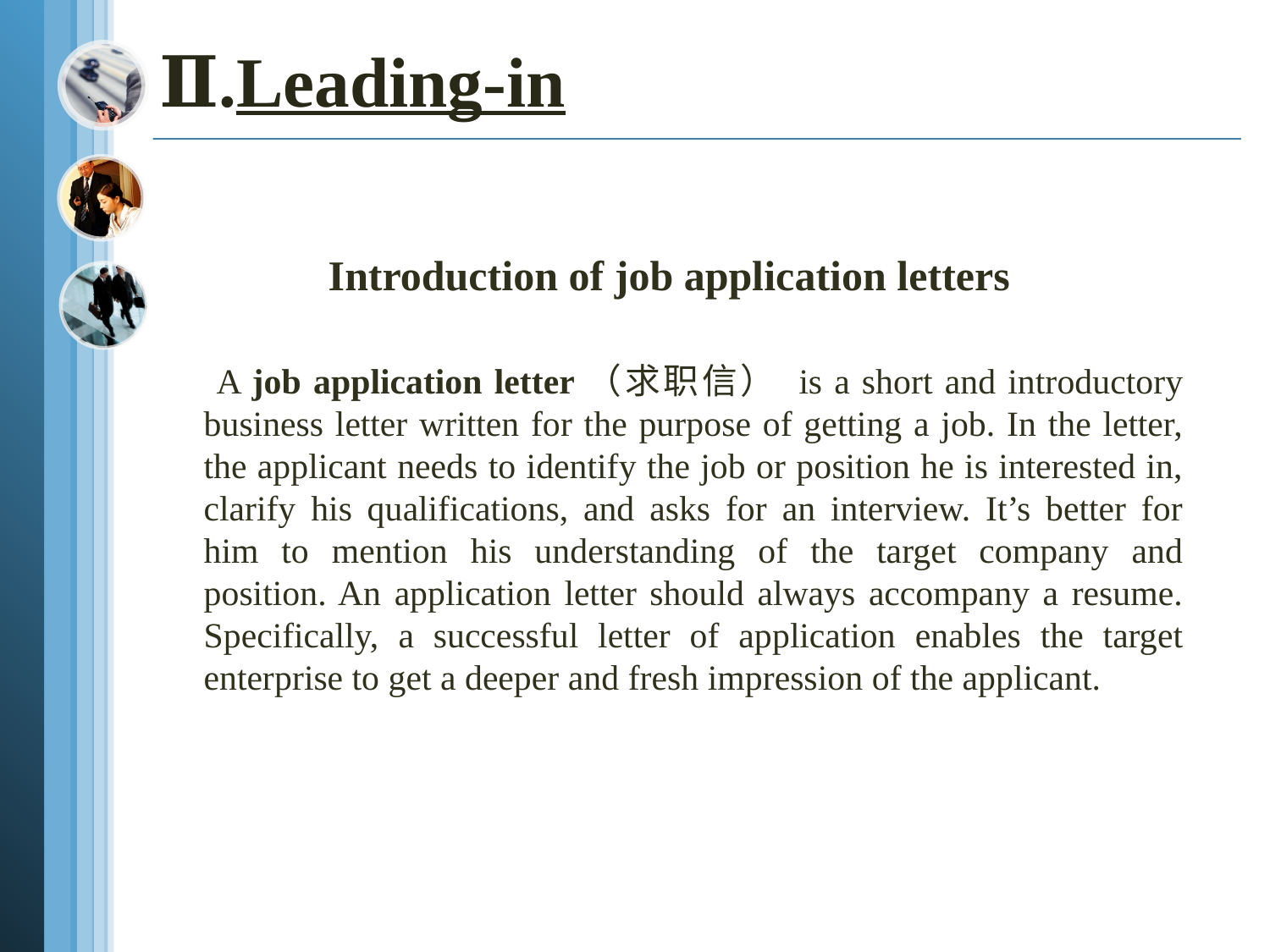

# Ⅱ.Leading-in

           Introduction of job application letters

     A job application letter（求职信） is a short and introductory business letter written for the purpose of getting a job. In the letter, the applicant needs to identify the job or position he is interested in, clarify his qualifications, and asks for an interview. It’s better for him to mention his understanding of the target company and position. An application letter should always accompany a resume. Specifically, a successful letter of application enables the target enterprise to get a deeper and fresh impression of the applicant.